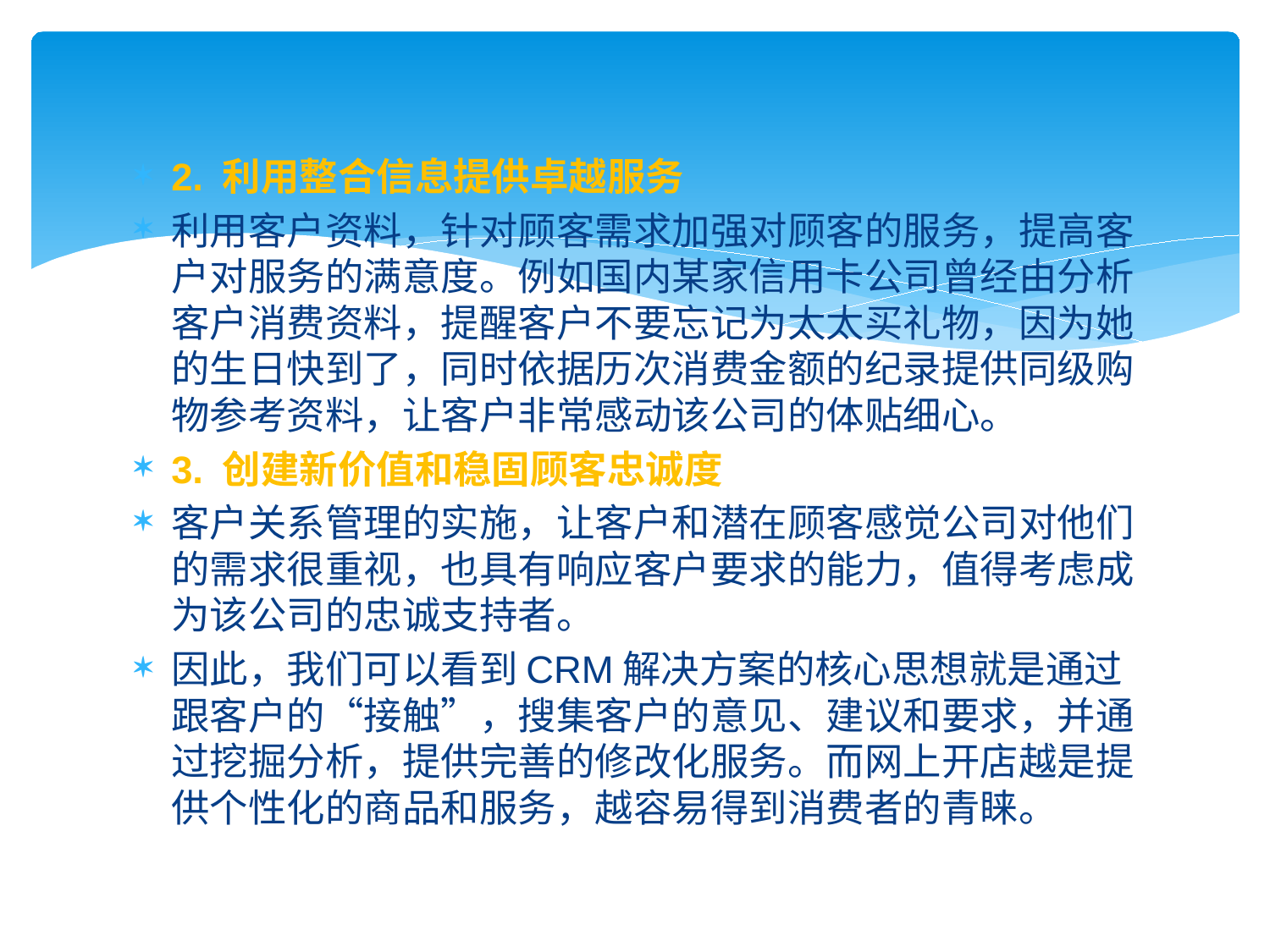

2. 利用整合信息提供卓越服务
利用客户资料，针对顾客需求加强对顾客的服务，提高客户对服务的满意度。例如国内某家信用卡公司曾经由分析客户消费资料，提醒客户不要忘记为太太买礼物，因为她的生日快到了，同时依据历次消费金额的纪录提供同级购物参考资料，让客户非常感动该公司的体贴细心。
3. 创建新价值和稳固顾客忠诚度
客户关系管理的实施，让客户和潜在顾客感觉公司对他们的需求很重视，也具有响应客户要求的能力，值得考虑成为该公司的忠诚支持者。
因此，我们可以看到CRM解决方案的核心思想就是通过跟客户的“接触”，搜集客户的意见、建议和要求，并通过挖掘分析，提供完善的修改化服务。而网上开店越是提供个性化的商品和服务，越容易得到消费者的青睐。